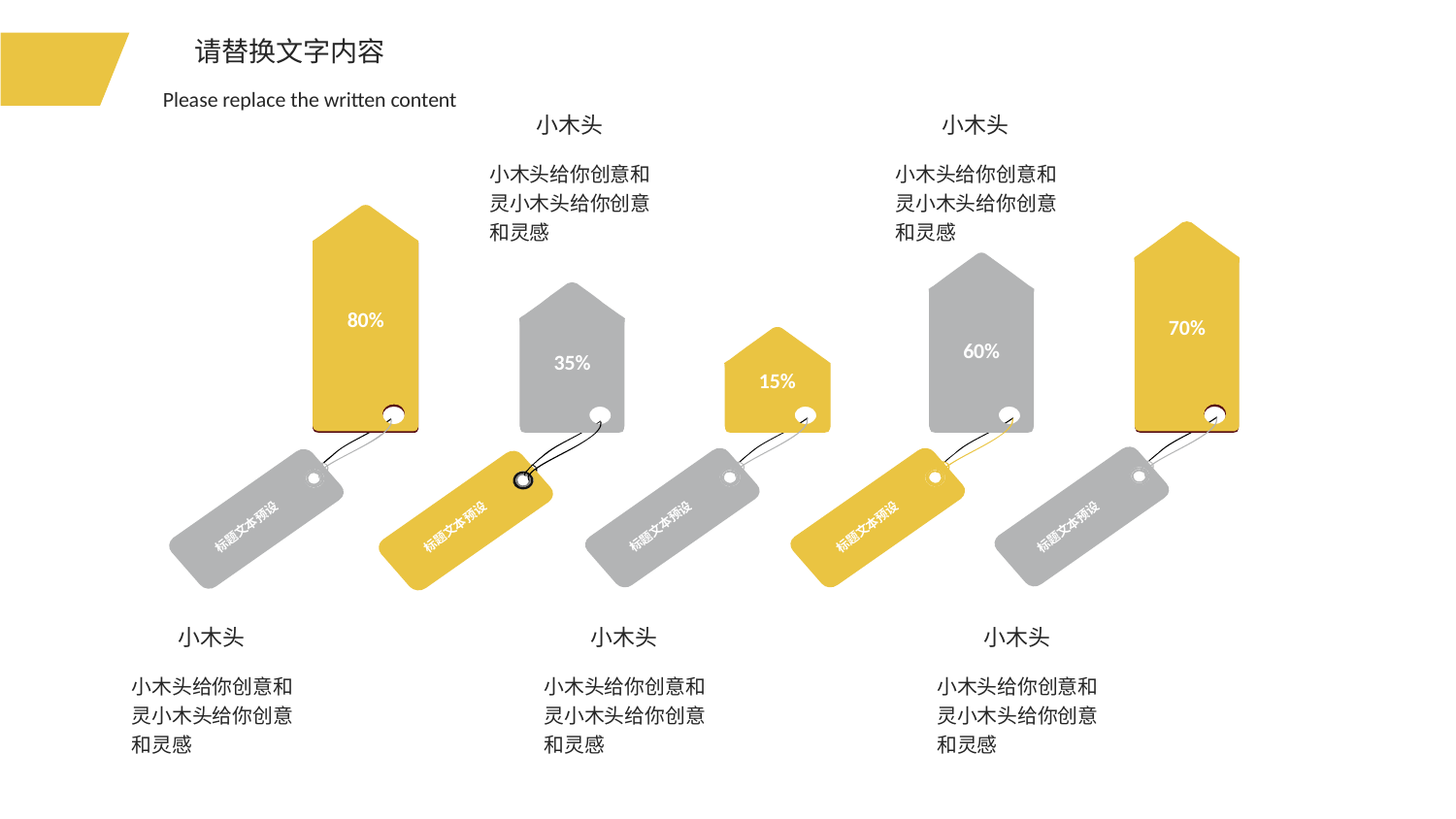

请替换文字内容

Please replace the written content
小木头
小木头给你创意和灵小木头给你创意和灵感
小木头
小木头给你创意和灵小木头给你创意和灵感

80%
70%
60%

35%
15%

标题文本预设
标题文本预设
标题文本预设
标题文本预设
标题文本预设
小木头
小木头给你创意和灵小木头给你创意和灵感
小木头
小木头给你创意和灵小木头给你创意和灵感
小木头
小木头给你创意和灵小木头给你创意和灵感